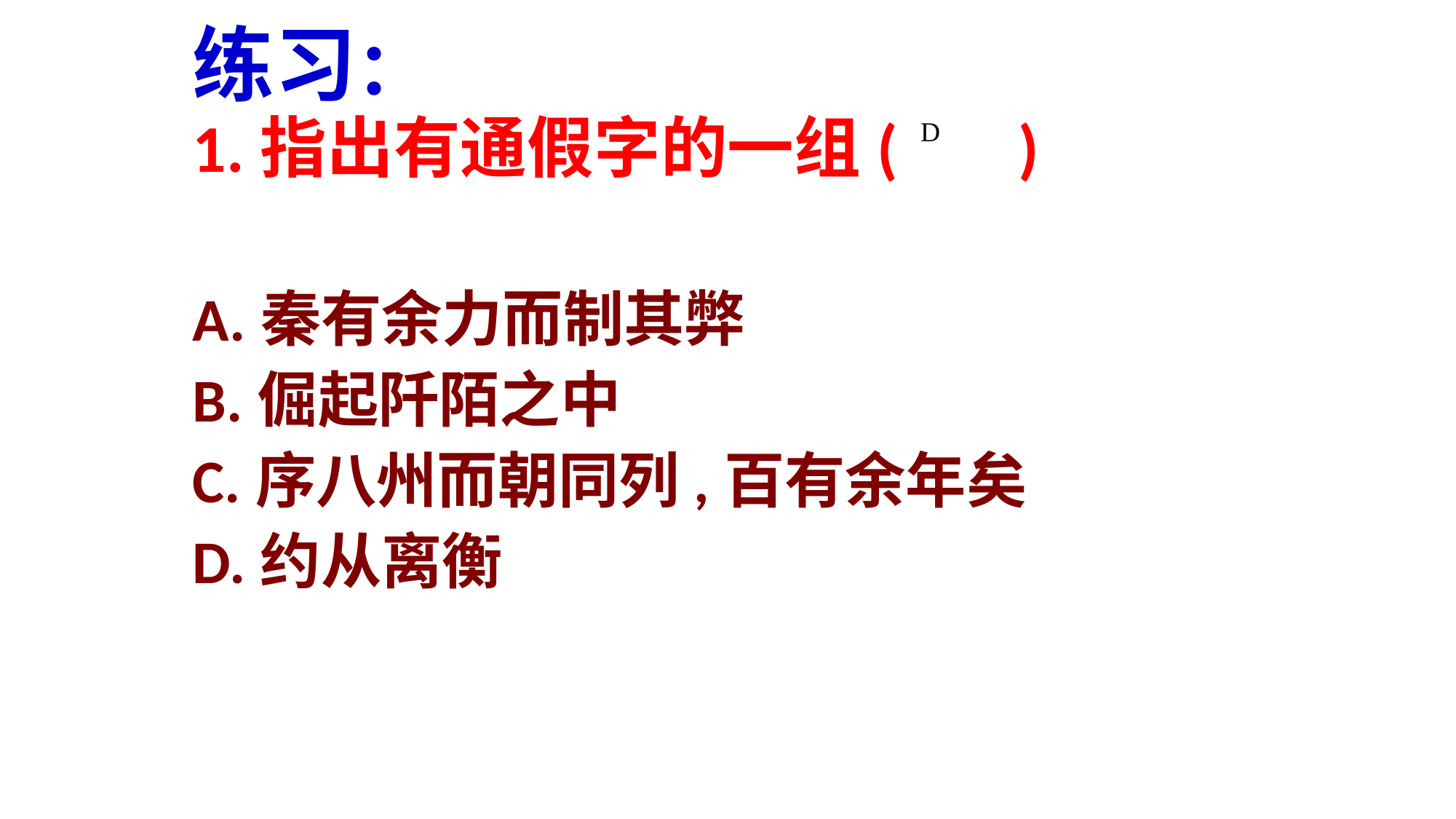

# 练习：
1.指出有通假字的一组(        )

A.秦有余力而制其弊
B.倔起阡陌之中
C.序八州而朝同列,百有余年矣
D.约从离衡
D